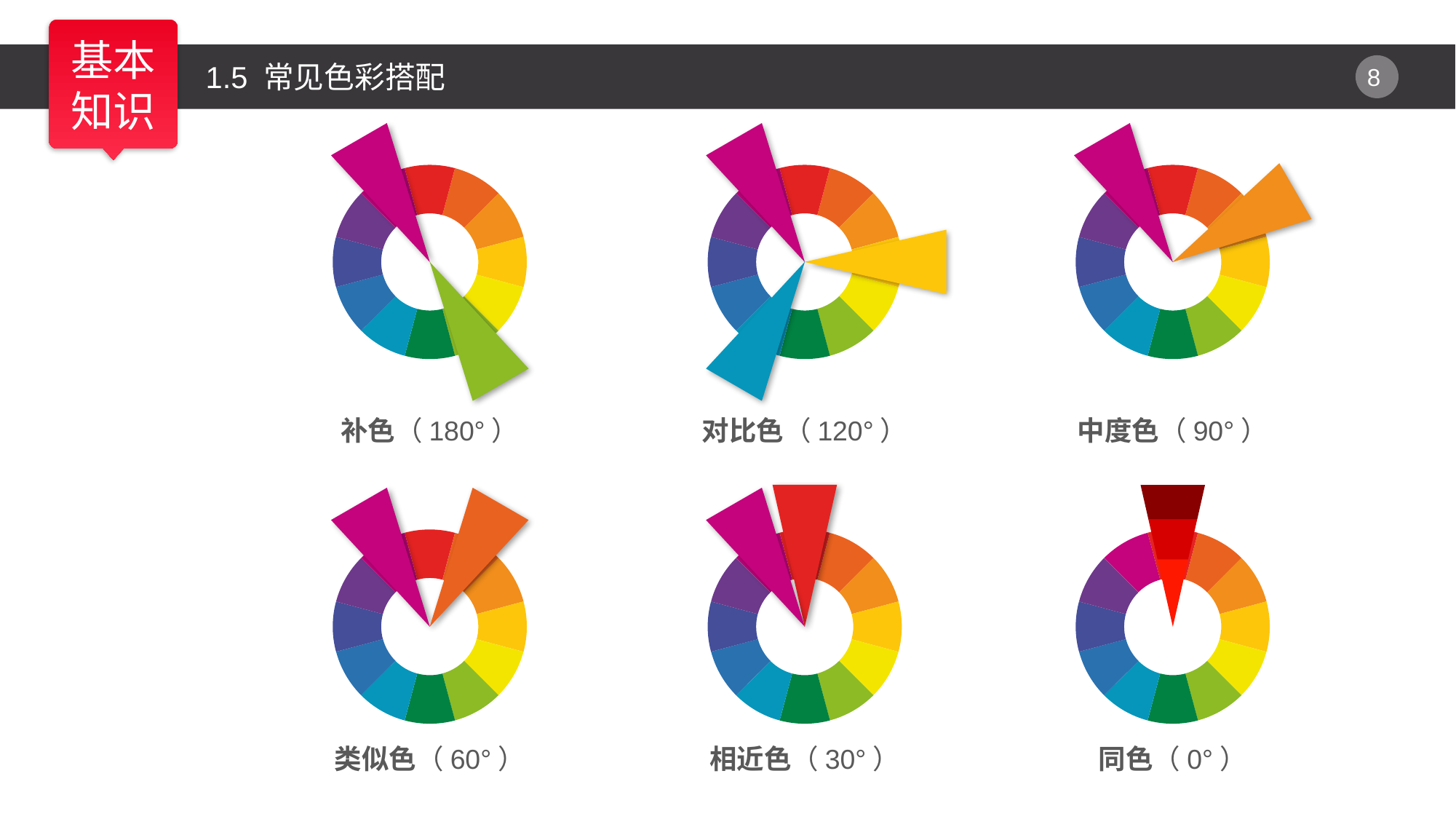

1.5 常见色彩搭配

补色（180°）
对比色（120°）
中度色（90°）

类似色（60°）
相近色（30°）
同色（0°）